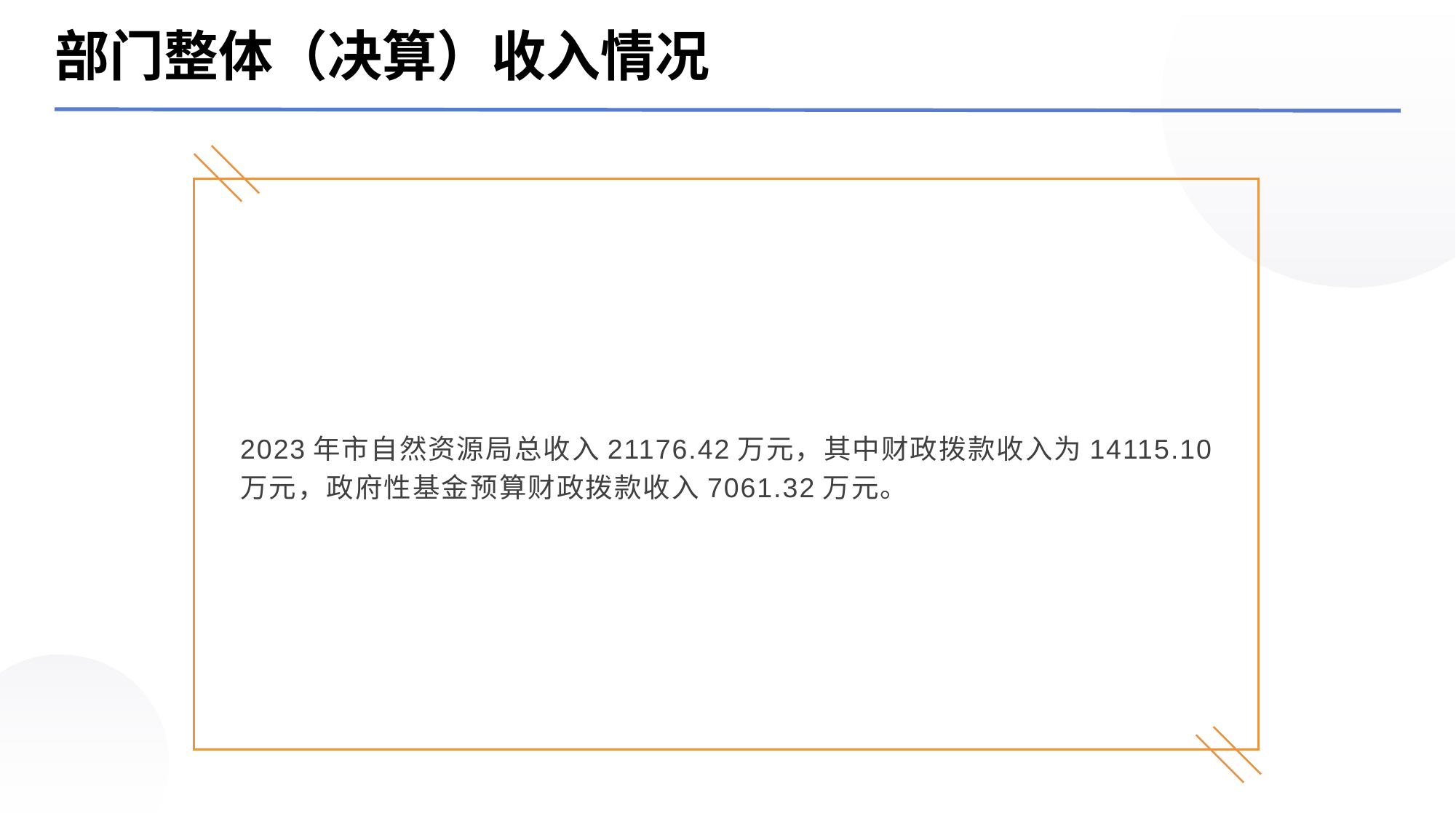

部门整体（决算）收入情况

2023年市自然资源局总收入21176.42万元，其中财政拨款收入为14115.10万元，政府性基金预算财政拨款收入7061.32万元。